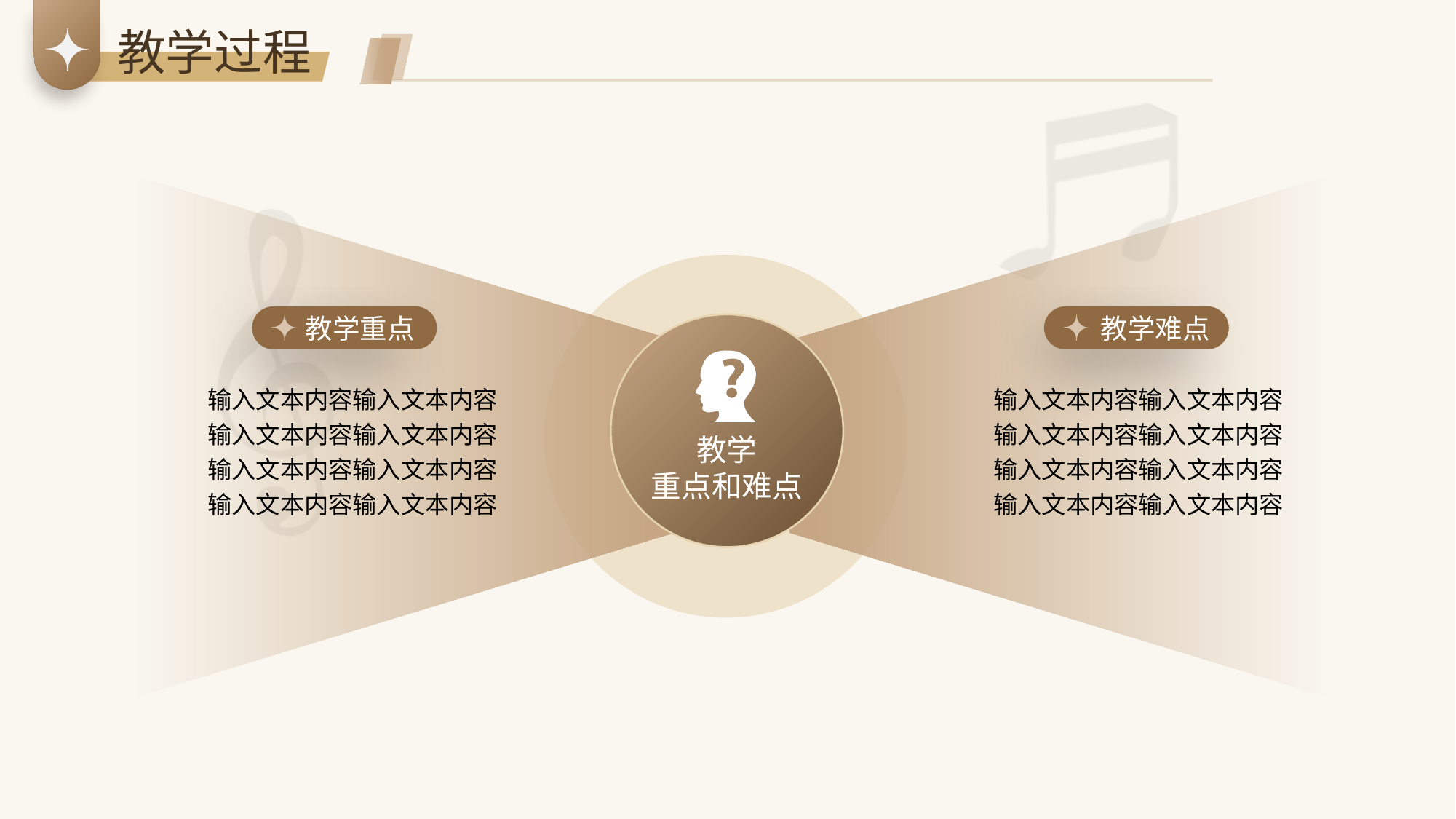

教学过程

    教学重点

     教学难点

教学
重点和难点

输入文本内容输入文本内容
输入文本内容输入文本内容
输入文本内容输入文本内容
输入文本内容输入文本内容
输入文本内容输入文本内容
输入文本内容输入文本内容
输入文本内容输入文本内容
输入文本内容输入文本内容